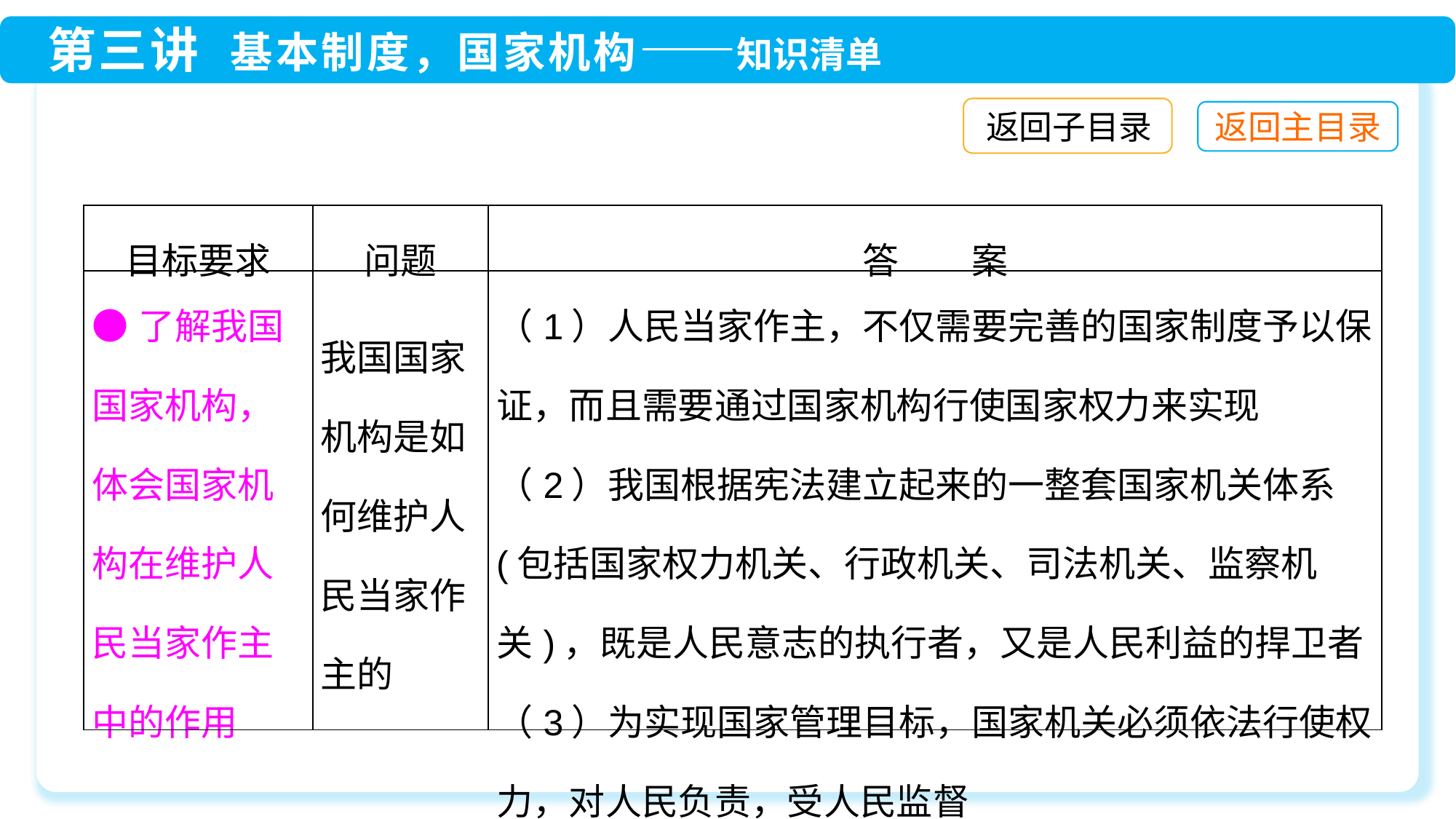

返回子目录
| 目标要求 | 问题 | 答　　案 |
| --- | --- | --- |
| ●了解我国国家机构，体会国家机构在维护人民当家作主中的作用 | 我国国家机构是如何维护人民当家作主的 | （1）人民当家作主，不仅需要完善的国家制度予以保证，而且需要通过国家机构行使国家权力来实现 （2）我国根据宪法建立起来的一整套国家机关体系(包括国家权力机关、行政机关、司法机关、监察机关)，既是人民意志的执行者，又是人民利益的捍卫者 （3）为实现国家管理目标，国家机关必须依法行使权力，对人民负责，受人民监督 |